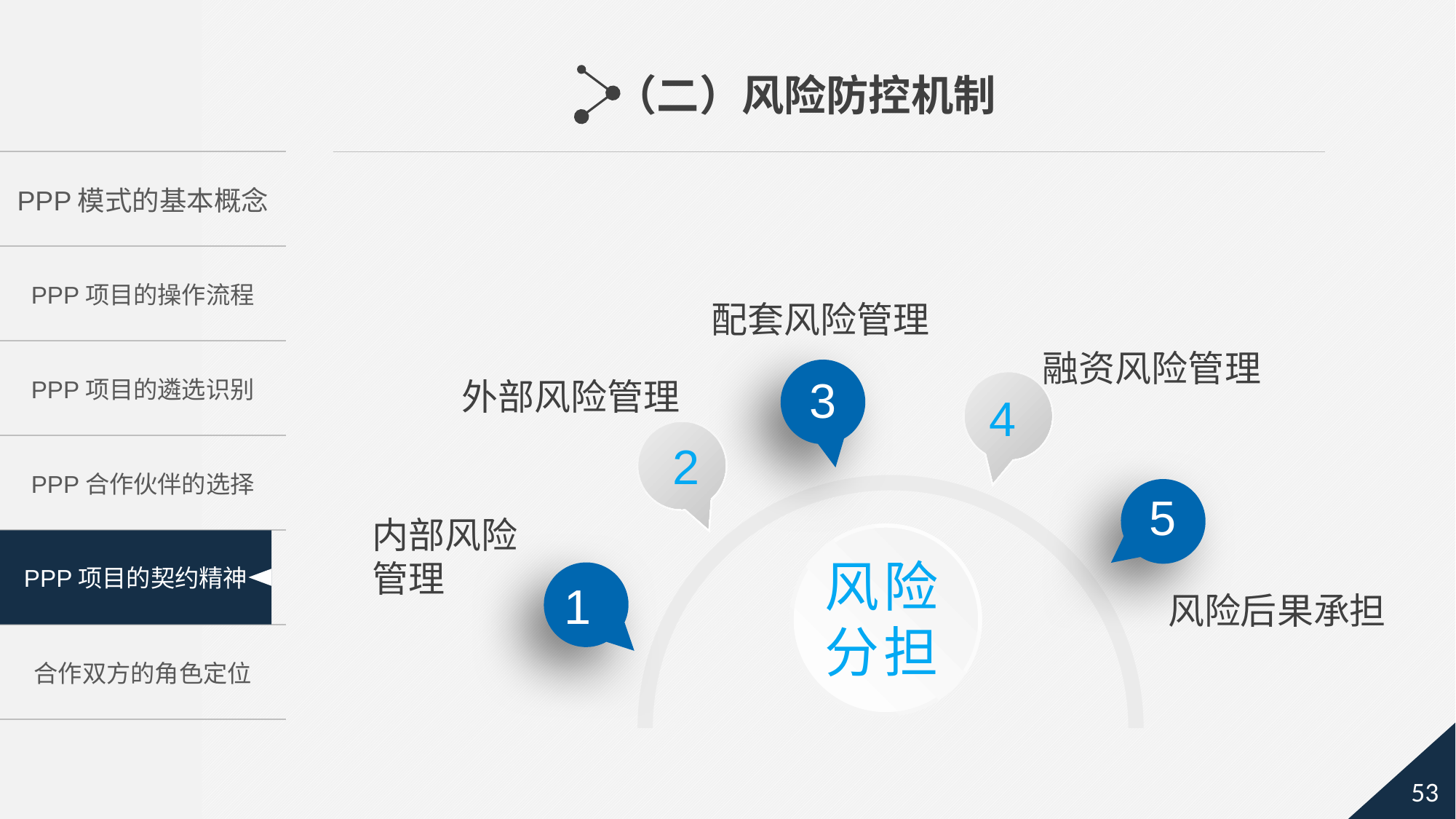

（二）风险防控机制
配套风险管理
融资风险管理

3

外部风险管理
4

2

5
内部风险管理

风险分担

1
风险后果承担